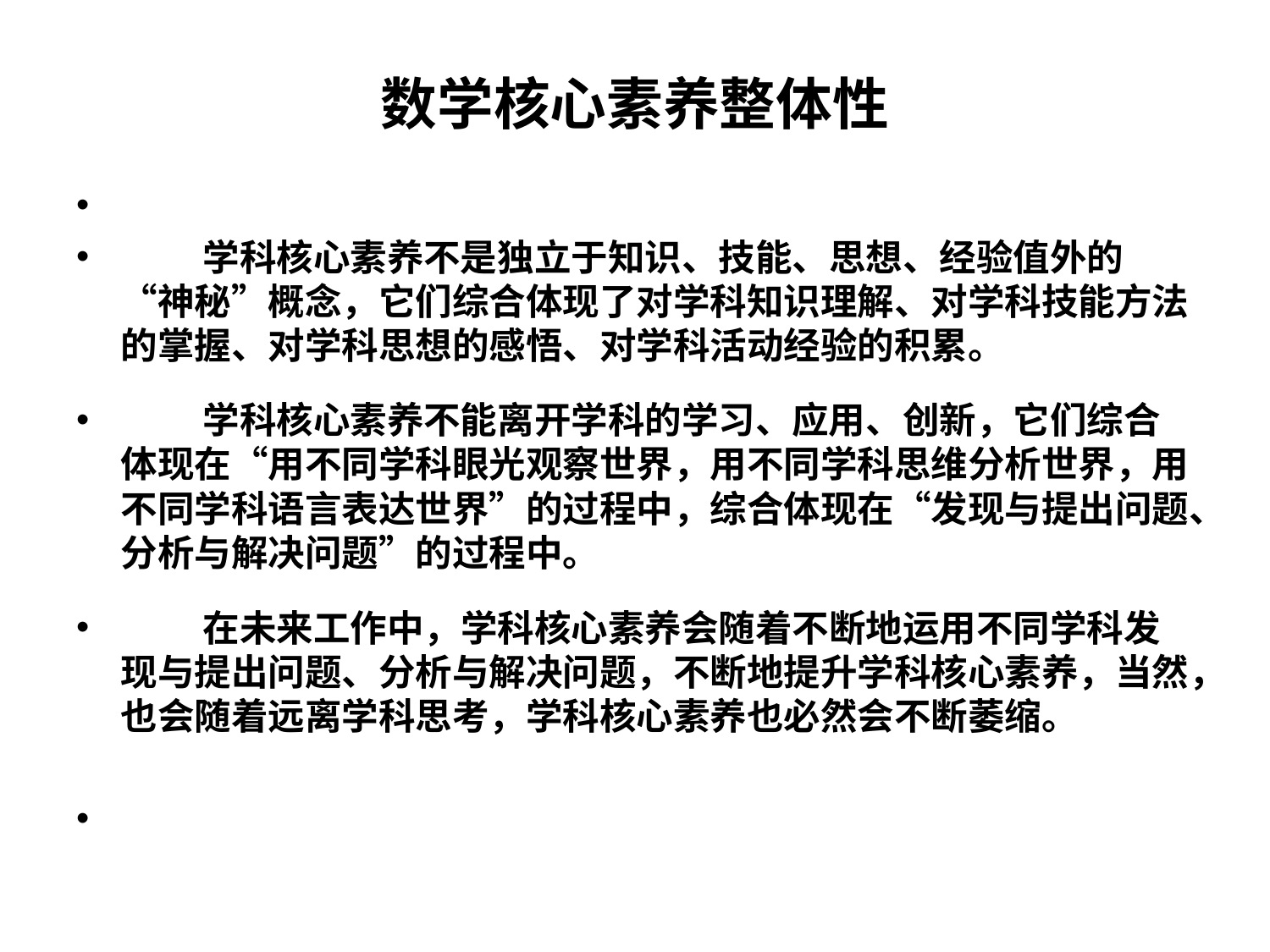

# 数学核心素养整体性

         学科核心素养不是独立于知识、技能、思想、经验值外的“神秘”概念，它们综合体现了对学科知识理解、对学科技能方法的掌握、对学科思想的感悟、对学科活动经验的积累。

         学科核心素养不能离开学科的学习、应用、创新，它们综合体现在“用不同学科眼光观察世界，用不同学科思维分析世界，用不同学科语言表达世界”的过程中，综合体现在“发现与提出问题、分析与解决问题”的过程中。

         在未来工作中，学科核心素养会随着不断地运用不同学科发现与提出问题、分析与解决问题，不断地提升学科核心素养，当然，也会随着远离学科思考，学科核心素养也必然会不断萎缩。